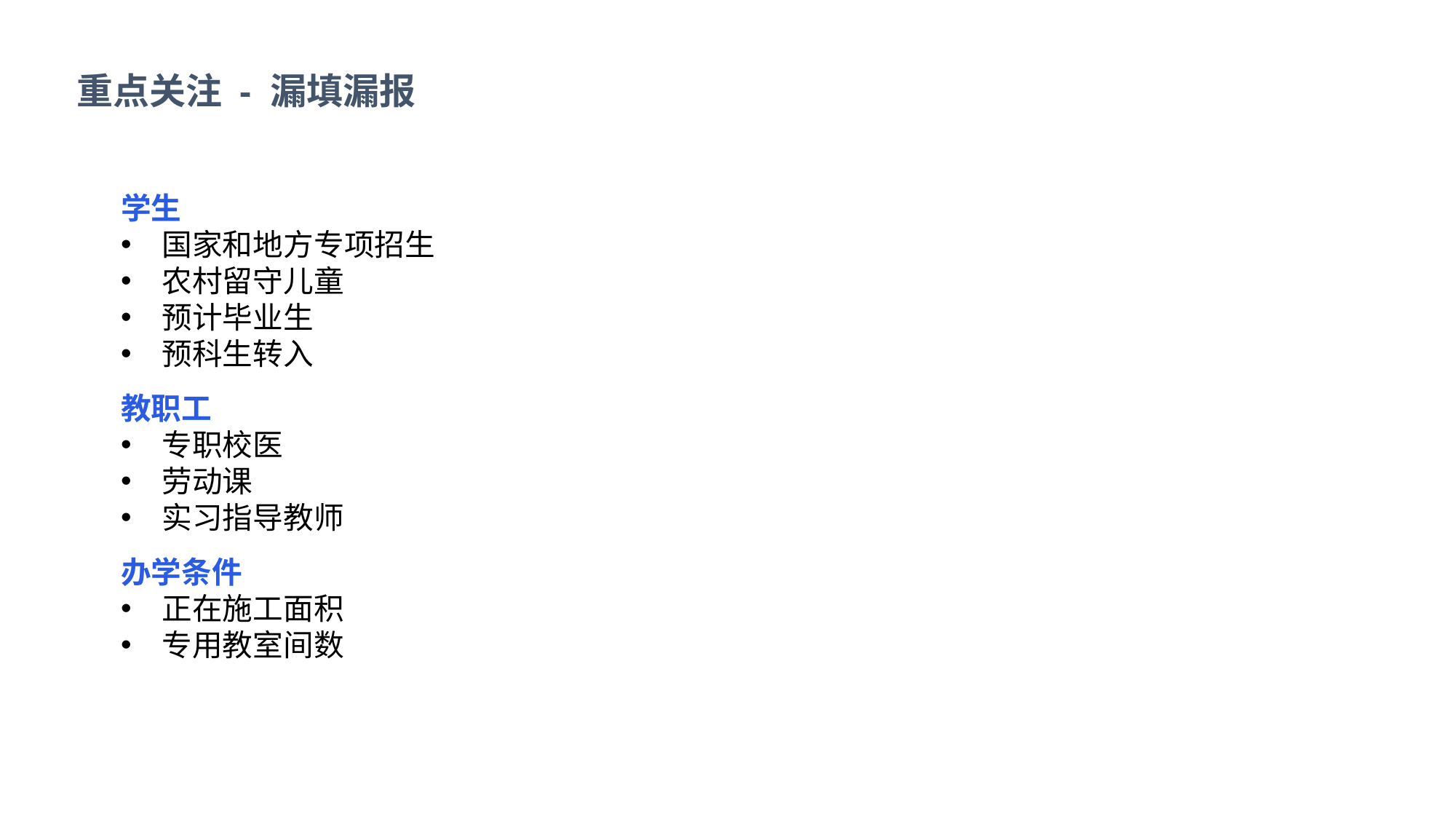

重点关注 - 漏填漏报
学生
国家和地方专项招生
农村留守儿童
预计毕业生
预科生转入
教职工
专职校医
劳动课
实习指导教师
办学条件
正在施工面积
专用教室间数